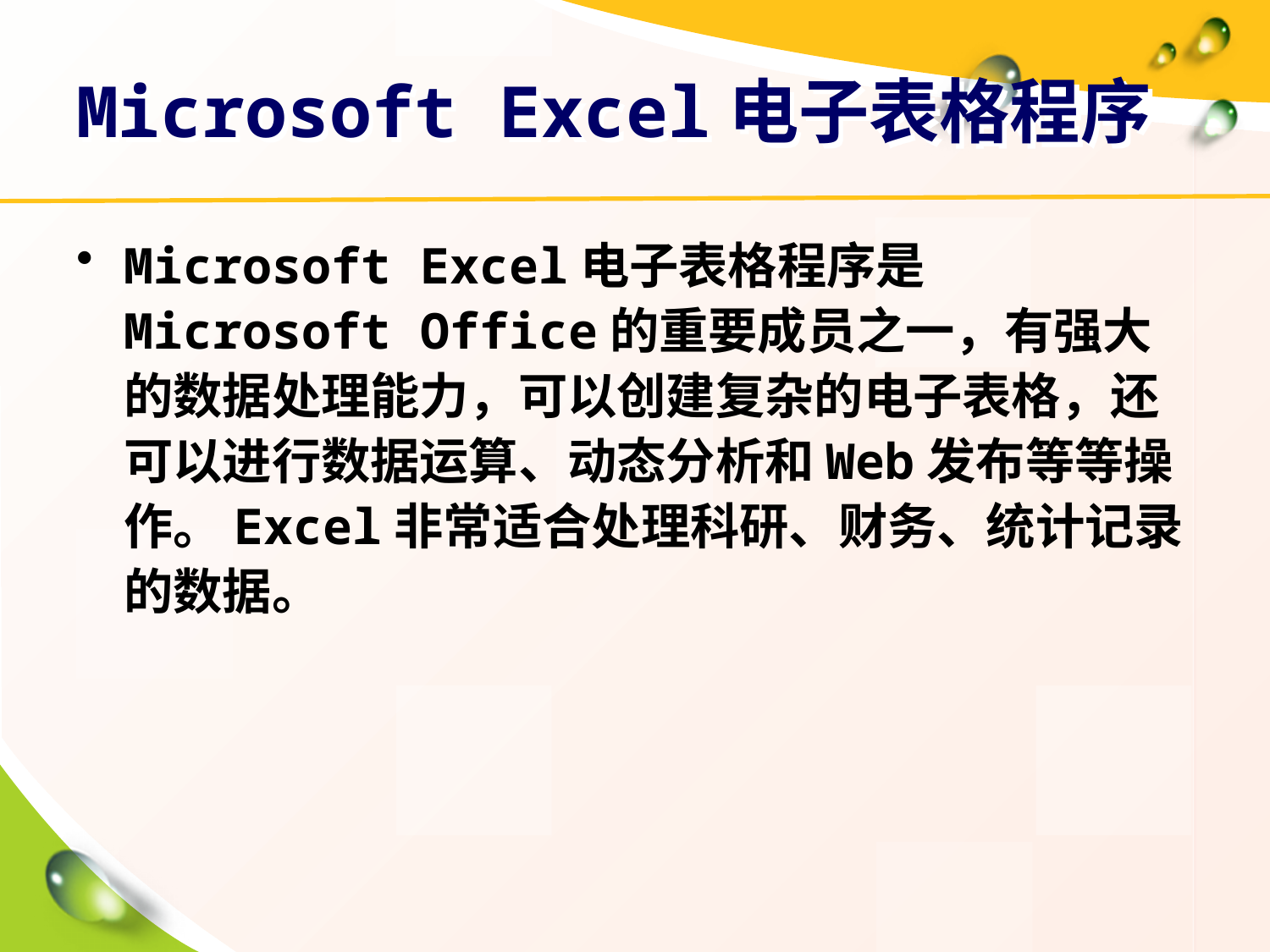

# Microsoft Excel电子表格程序
Microsoft Excel电子表格程序是Microsoft Office的重要成员之一，有强大的数据处理能力，可以创建复杂的电子表格，还可以进行数据运算、动态分析和Web发布等等操作。Excel非常适合处理科研、财务、统计记录的数据。